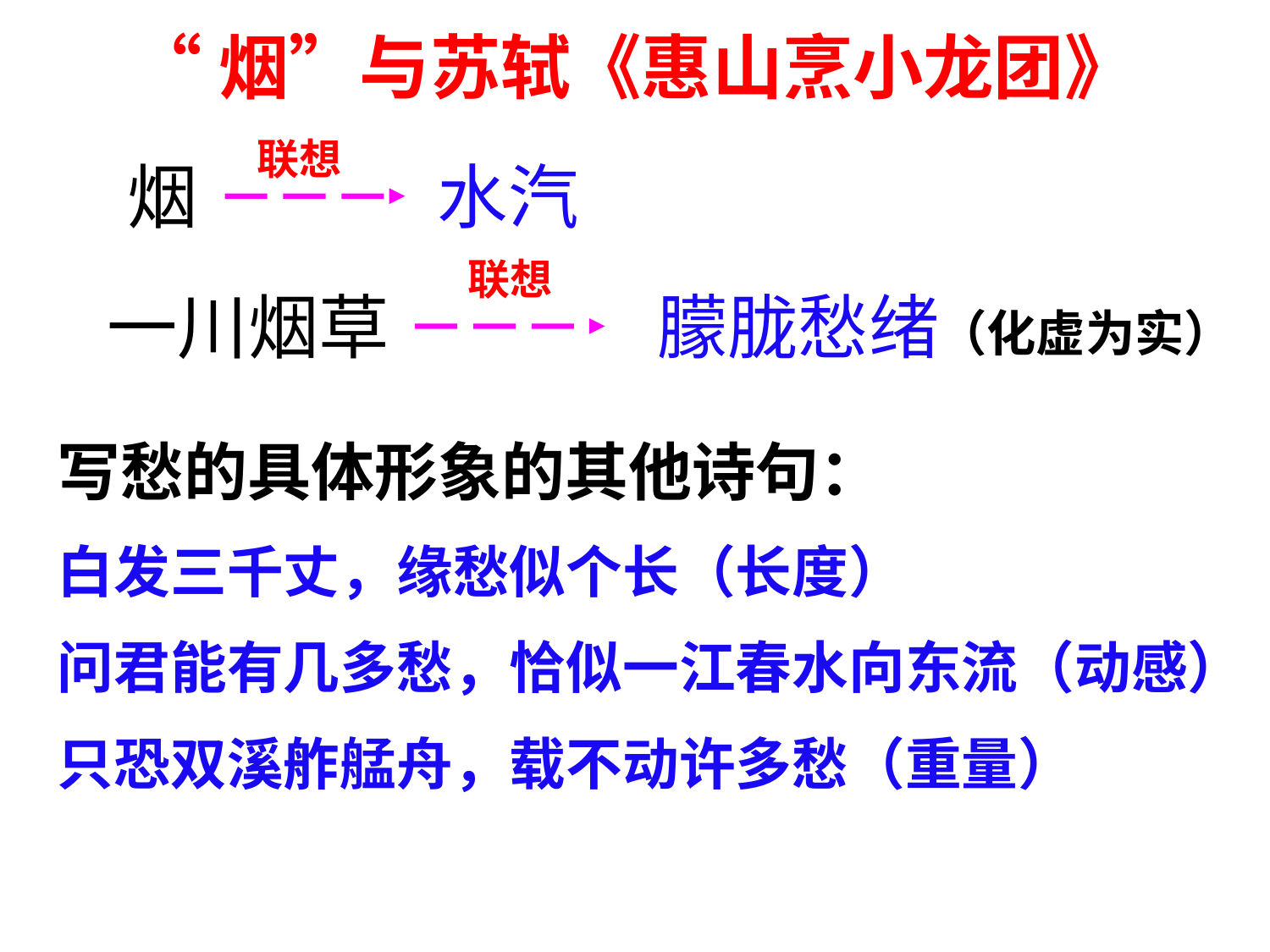

“烟”与苏轼《惠山烹小龙团》
联想
烟
水汽

联想
一川烟草
朦胧愁绪
（化虚为实）

写愁的具体形象的其他诗句：
白发三千丈，缘愁似个长（长度）
问君能有几多愁，恰似一江春水向东流（动感）
只恐双溪舴艋舟，载不动许多愁（重量）